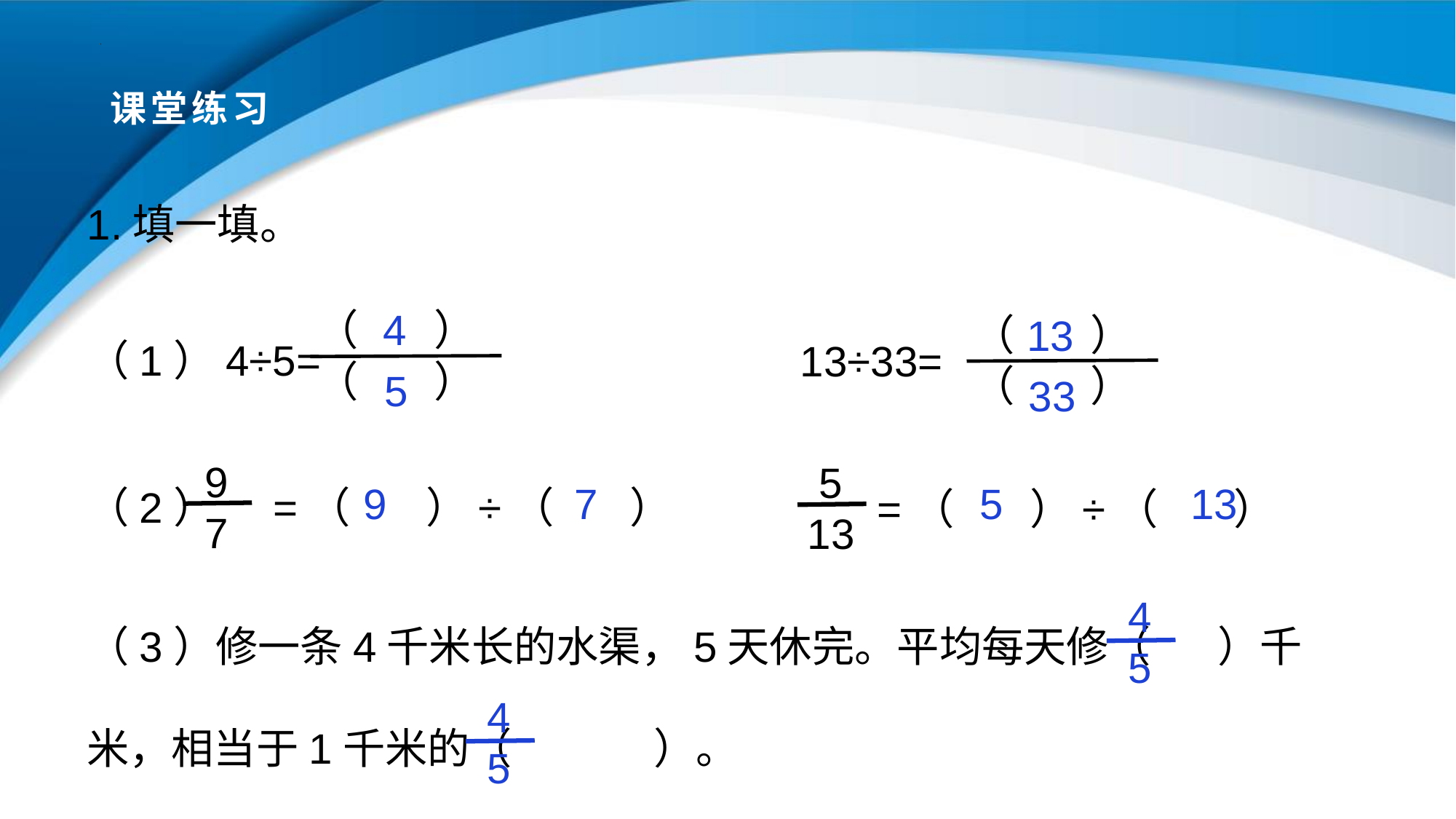

# 课堂练习
1.填一填。
 4
  （        ）
  （        ）

（1）4÷5=
  （        ）
  （        ）

 13
13÷33=
 5
 33
（2）     =（        ）÷（        ）
  9
  7

  5
 13

=（        ）÷（        ）
 9
 7
 5
 13
（3）修一条4千米长的水渠，5天休完。平均每天修（       ）千米，相当于1千米的（               ）。
  4
  5

  4
  5